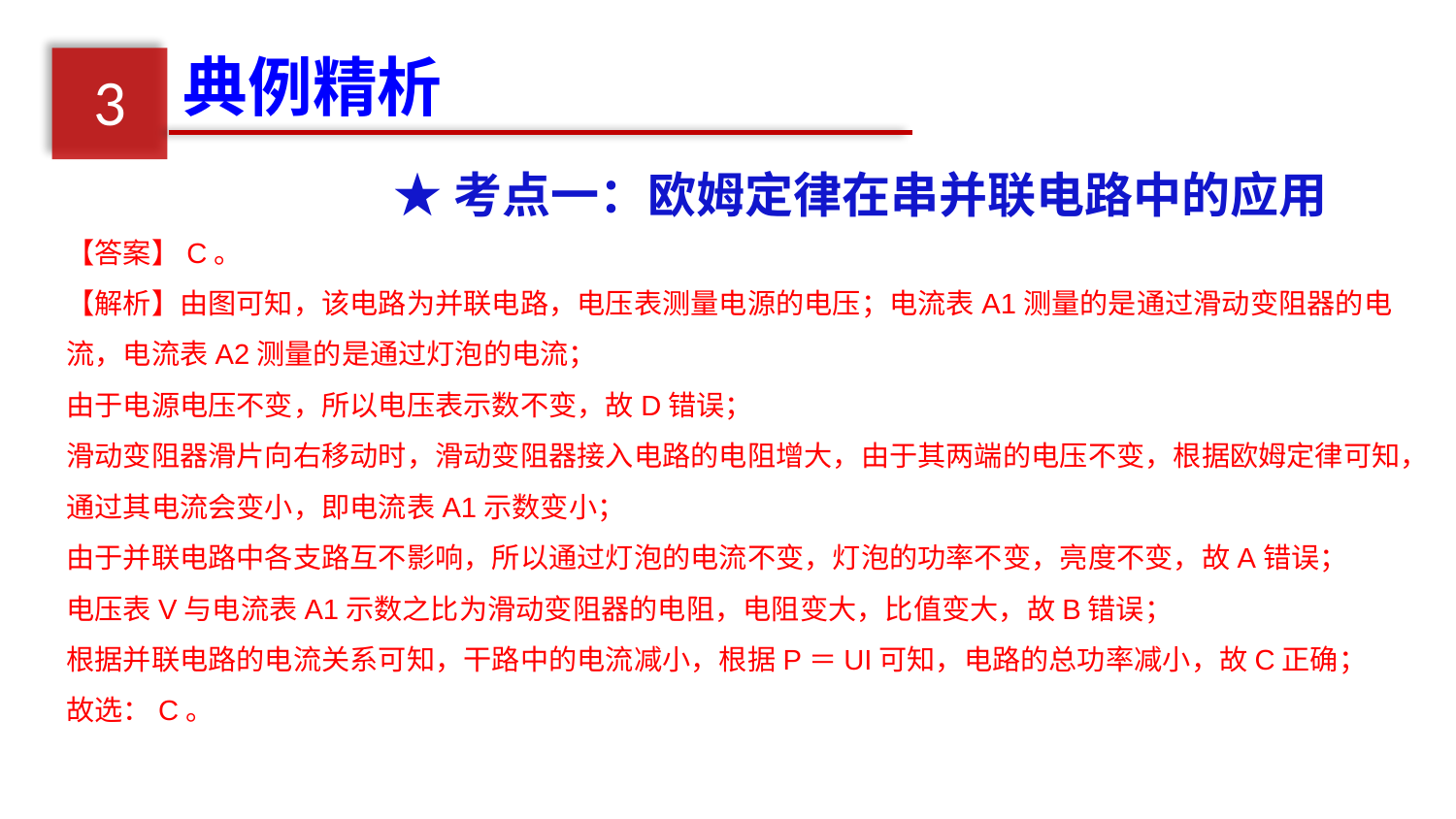

典例精析

3
★考点一：欧姆定律在串并联电路中的应用
【答案】C。
【解析】由图可知，该电路为并联电路，电压表测量电源的电压；电流表A1测量的是通过滑动变阻器的电流，电流表A2测量的是通过灯泡的电流；
由于电源电压不变，所以电压表示数不变，故D错误；
滑动变阻器滑片向右移动时，滑动变阻器接入电路的电阻增大，由于其两端的电压不变，根据欧姆定律可知，通过其电流会变小，即电流表A1示数变小；
由于并联电路中各支路互不影响，所以通过灯泡的电流不变，灯泡的功率不变，亮度不变，故A错误；
电压表V与电流表A1示数之比为滑动变阻器的电阻，电阻变大，比值变大，故B错误；
根据并联电路的电流关系可知，干路中的电流减小，根据P＝UI可知，电路的总功率减小，故C正确；
故选：C。